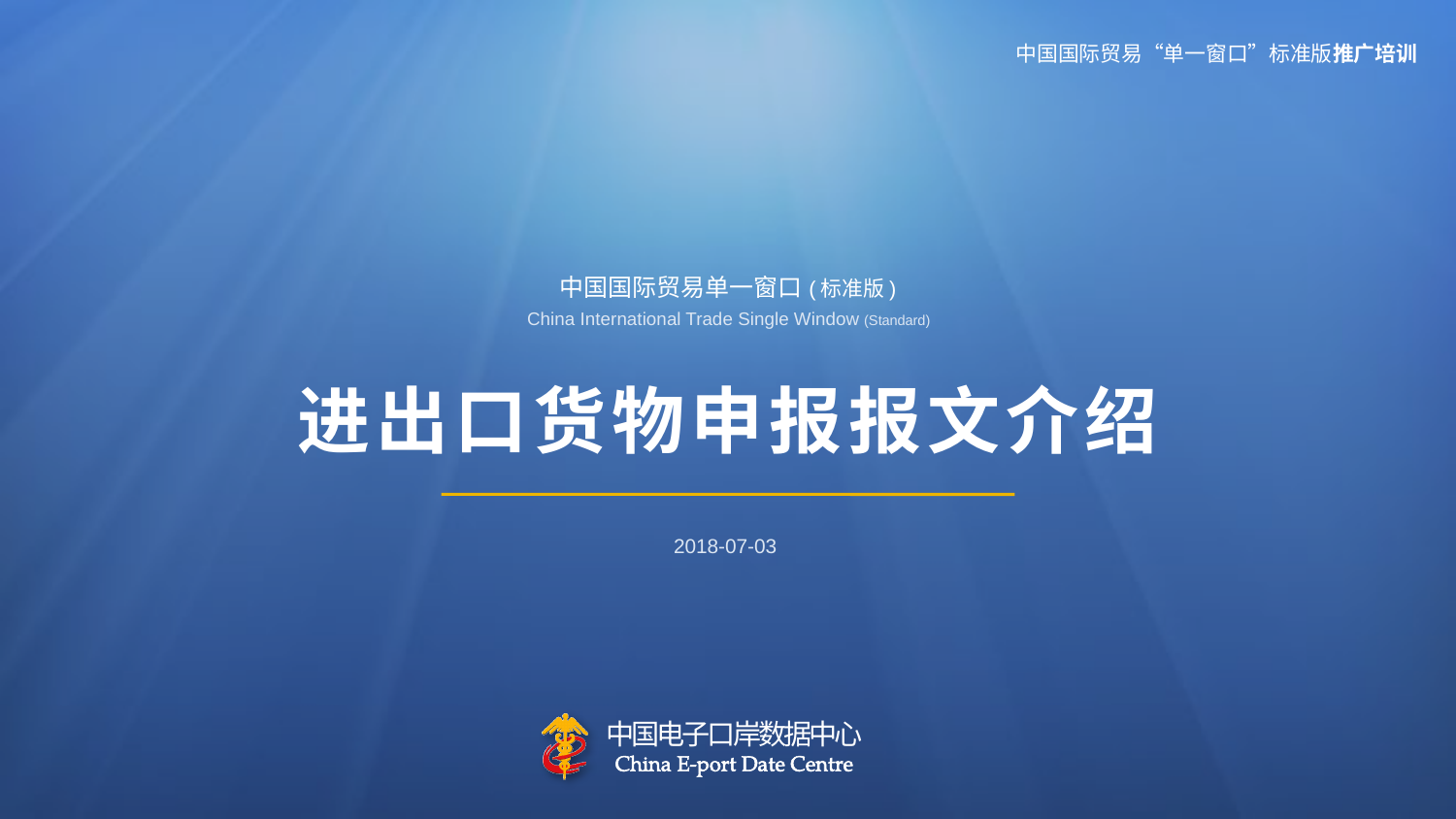

# 中国国际贸易单一窗口 (标准版) China International Trade Single Window (Standard)
进出口货物申报报文介绍
2018-07-03